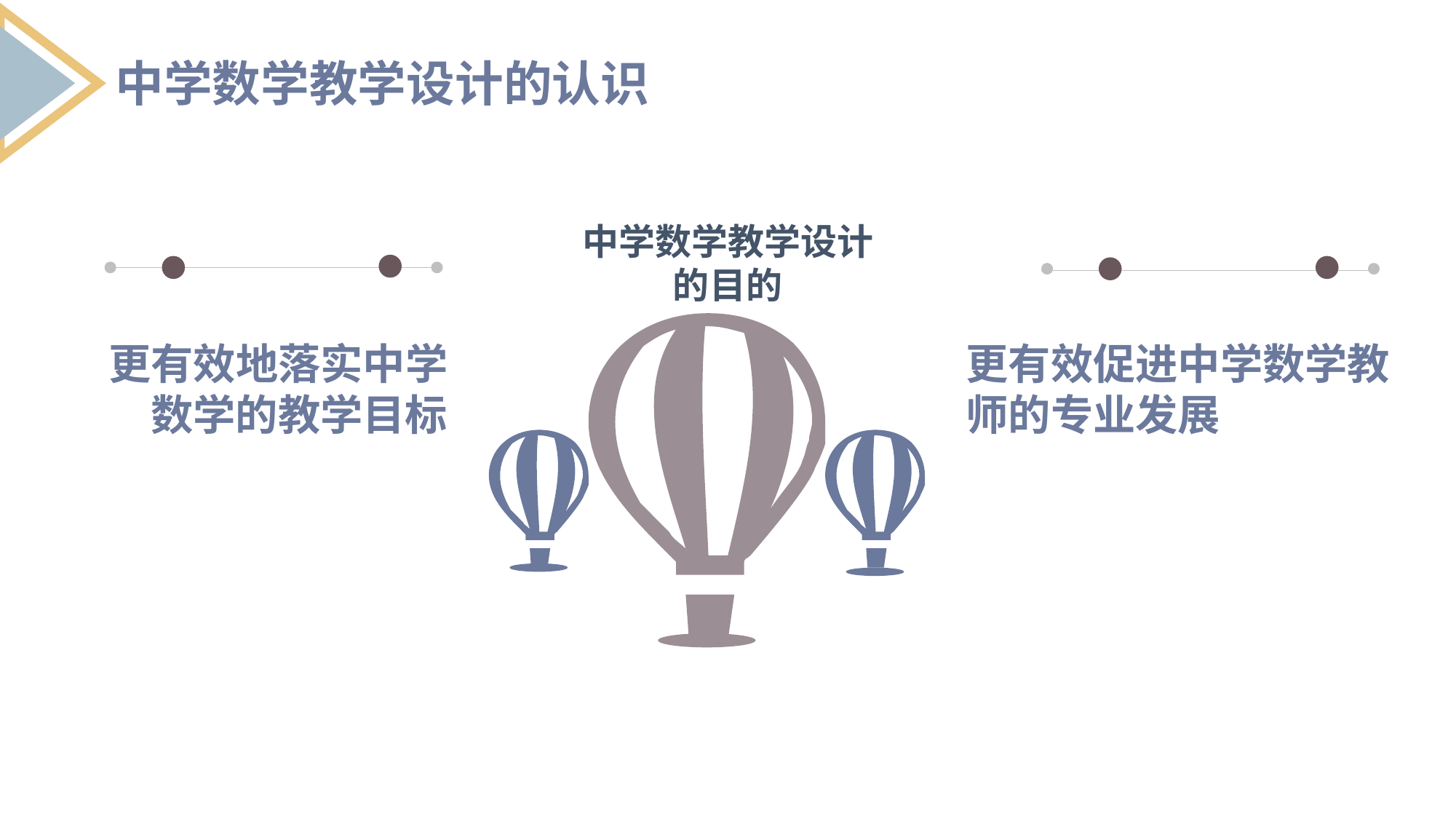

中学数学教学设计的认识
中学数学教学设计的目的

更有效地落实中学数学的教学目标
更有效促进中学数学教师的专业发展